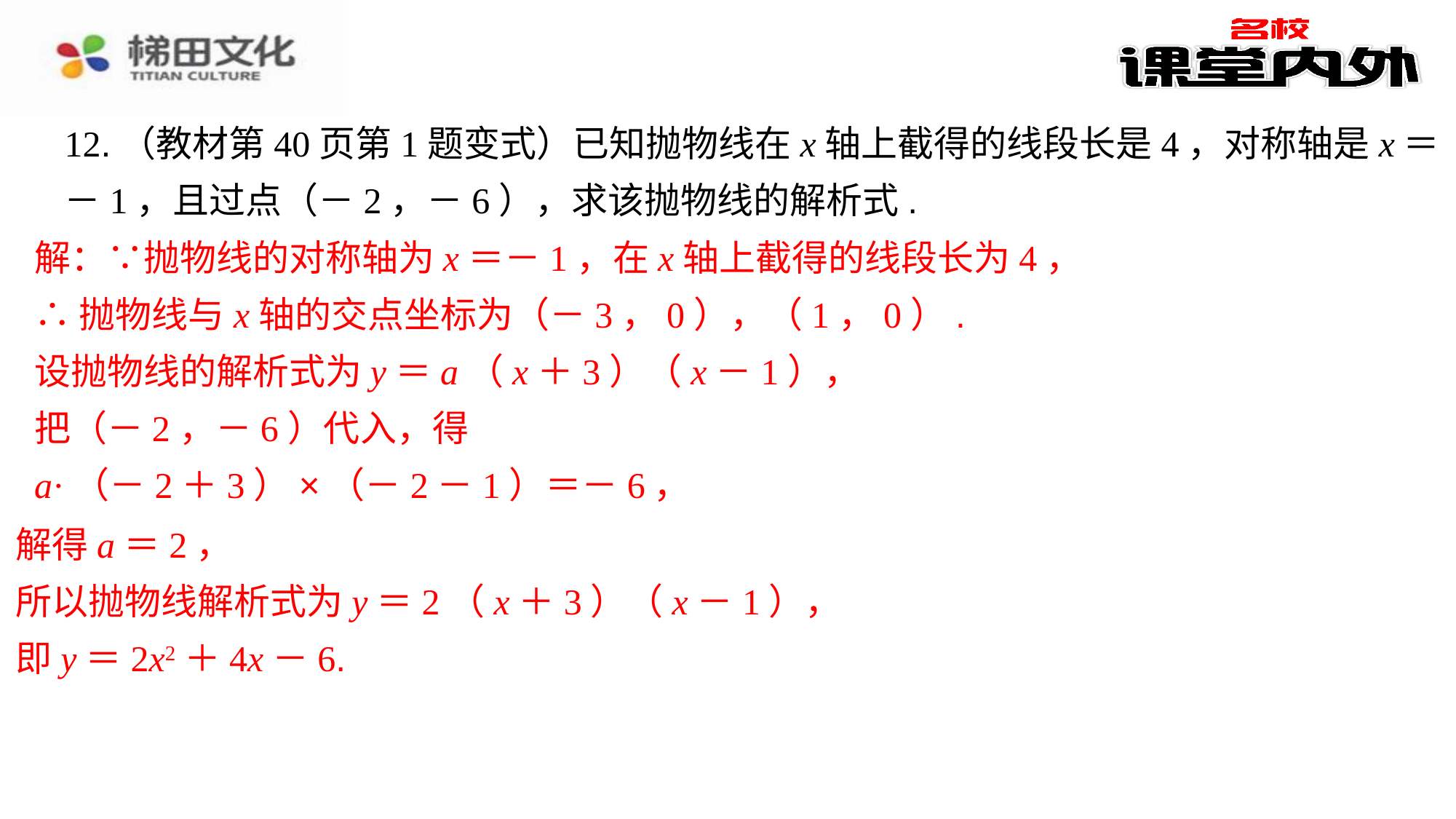

12.（教材第40页第1题变式）已知抛物线在x轴上截得的线段长是4，对称轴是x＝－1，且过点（－2，－6），求该抛物线的解析式.
解：∵抛物线的对称轴为x＝－1，在x轴上截得的线段长为4，
∴抛物线与x轴的交点坐标为（－3，0），（1，0）.
设抛物线的解析式为y＝a（x＋3）（x－1），
把（－2，－6）代入，得
a·（－2＋3）×（－2－1）＝－6，
解得a＝2，
所以抛物线解析式为y＝2（x＋3）（x－1），
即y＝2x2＋4x－6.